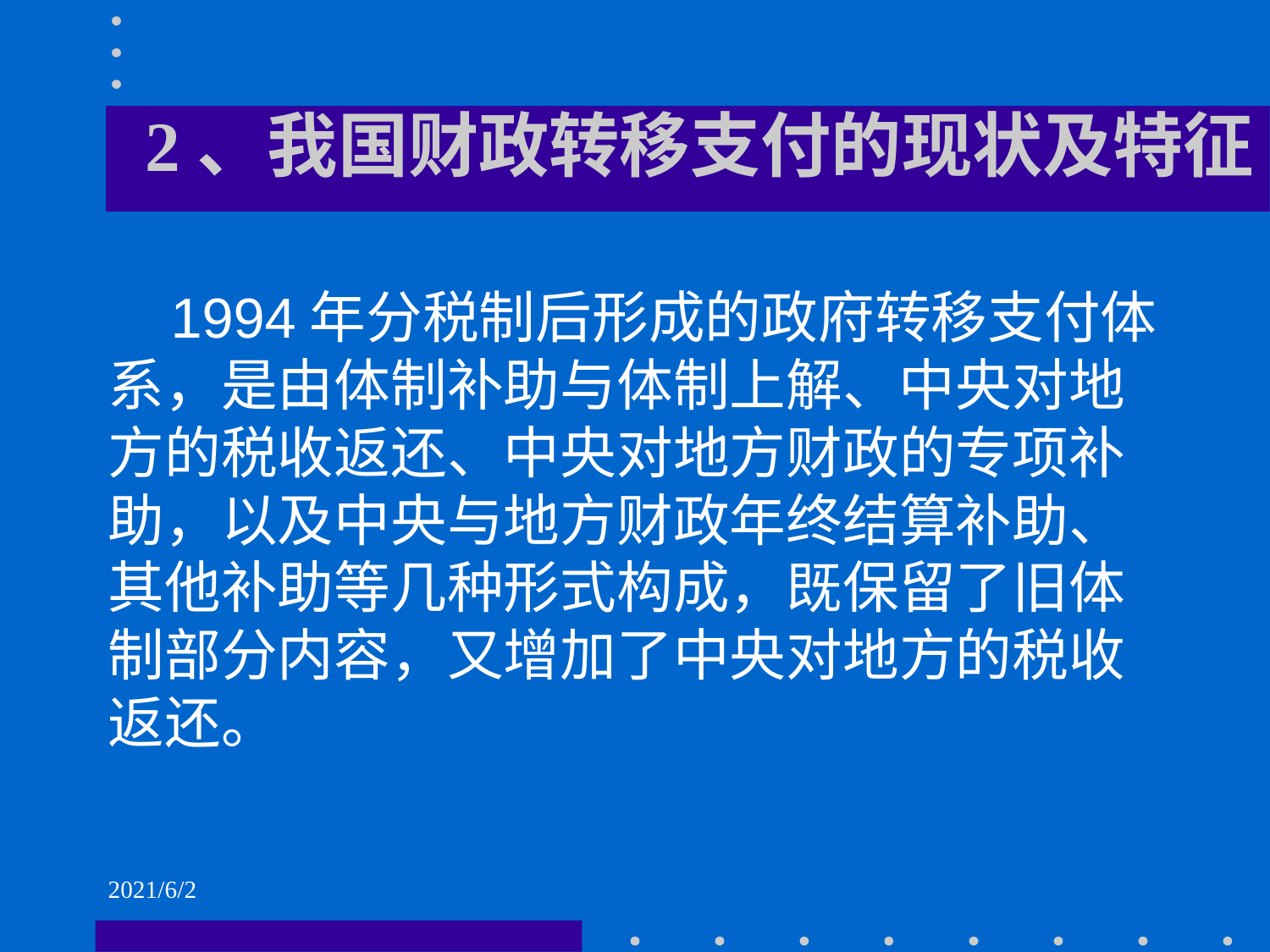

# 2、我国财政转移支付的现状及特征
    1994年分税制后形成的政府转移支付体系，是由体制补助与体制上解、中央对地方的税收返还、中央对地方财政的专项补助，以及中央与地方财政年终结算补助、其他补助等几种形式构成，既保留了旧体制部分内容，又增加了中央对地方的税收返还。
2021/6/2